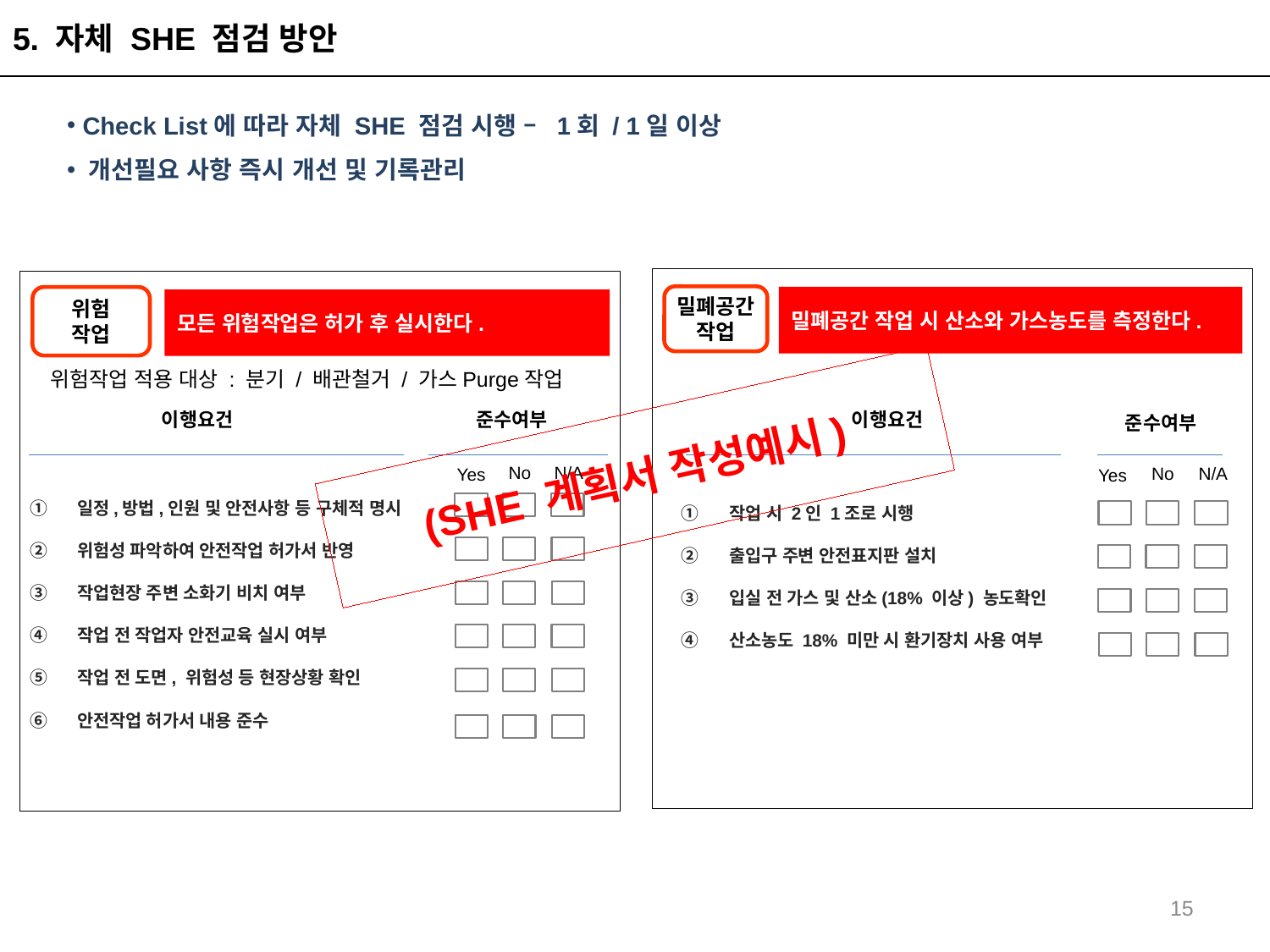

5. 자체 SHE 점검 방안
 Check List에 따라 자체 SHE 점검 시행 –  1회 / 1일 이상
 개선필요 사항 즉시 개선 및 기록관리

밀폐공간
작업
밀폐공간 작업 시 산소와 가스농도를 측정한다.
위험
작업
모든 위험작업은 허가 후 실시한다.
위험작업 적용 대상 : 분기 / 배관철거 / 가스Purge작업
이행요건
준수여부
이행요건
준수여부
# (SHE 계획서 작성예시)
No
N/A
No
N/A
Yes
Yes
일정,방법,인원 및 안전사항 등 구체적 명시
위험성 파악하여 안전작업 허가서 반영
작업현장 주변 소화기 비치 여부
작업 전 작업자 안전교육 실시 여부
작업 전 도면, 위험성 등 현장상황 확인
안전작업 허가서 내용 준수

작업 시 2인 1조로 시행
출입구 주변 안전표지판 설치
입실 전 가스 및 산소(18% 이상) 농도확인
산소농도 18% 미만 시 환기장치 사용 여부

15